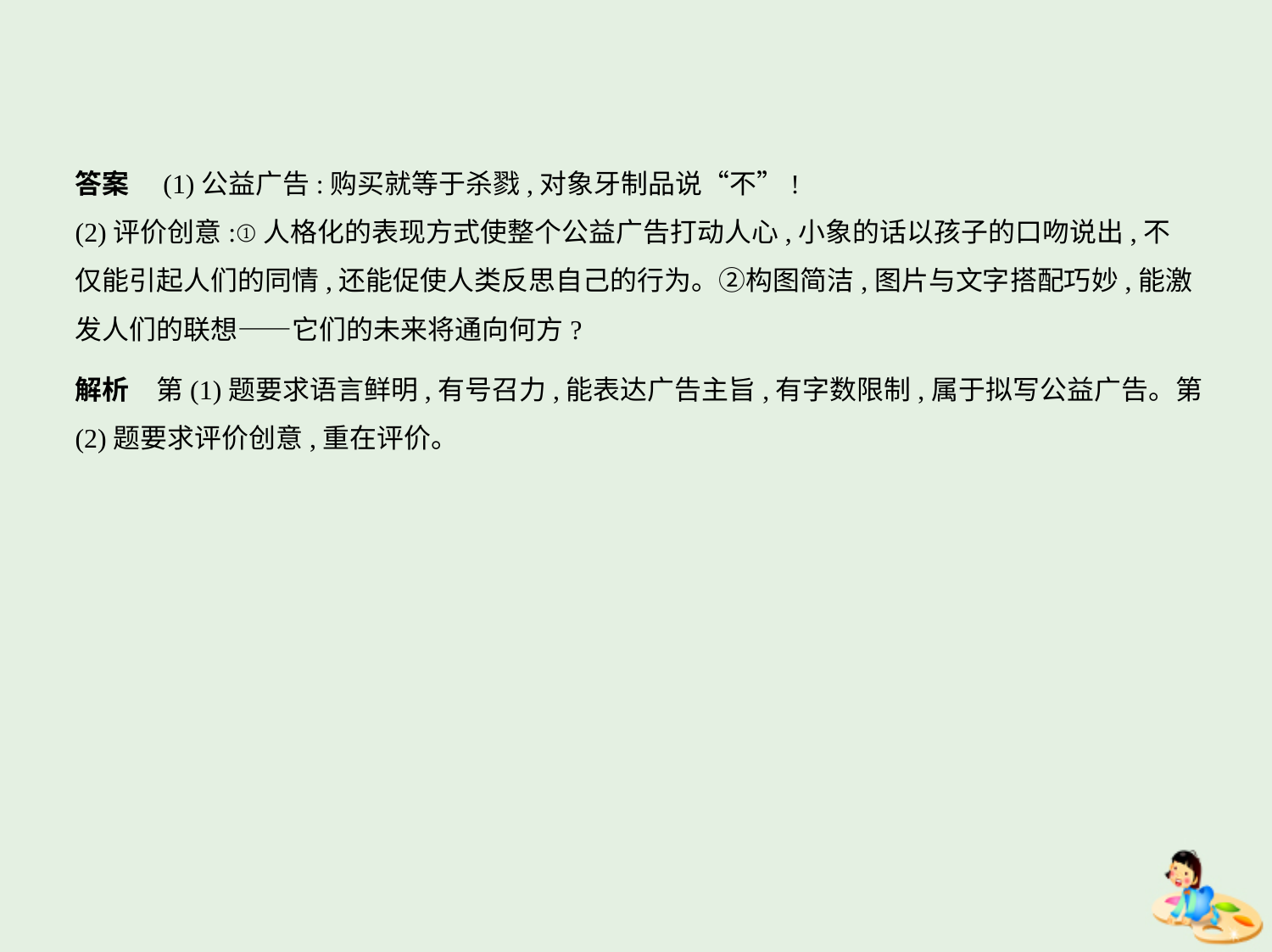

答案　(1)公益广告:购买就等于杀戮,对象牙制品说“不”!
(2)评价创意:①人格化的表现方式使整个公益广告打动人心,小象的话以孩子的口吻说出,不
仅能引起人们的同情,还能促使人类反思自己的行为。②构图简洁,图片与文字搭配巧妙,能激
发人们的联想——它们的未来将通向何方?
解析　第(1)题要求语言鲜明,有号召力,能表达广告主旨,有字数限制,属于拟写公益广告。第
(2)题要求评价创意,重在评价。